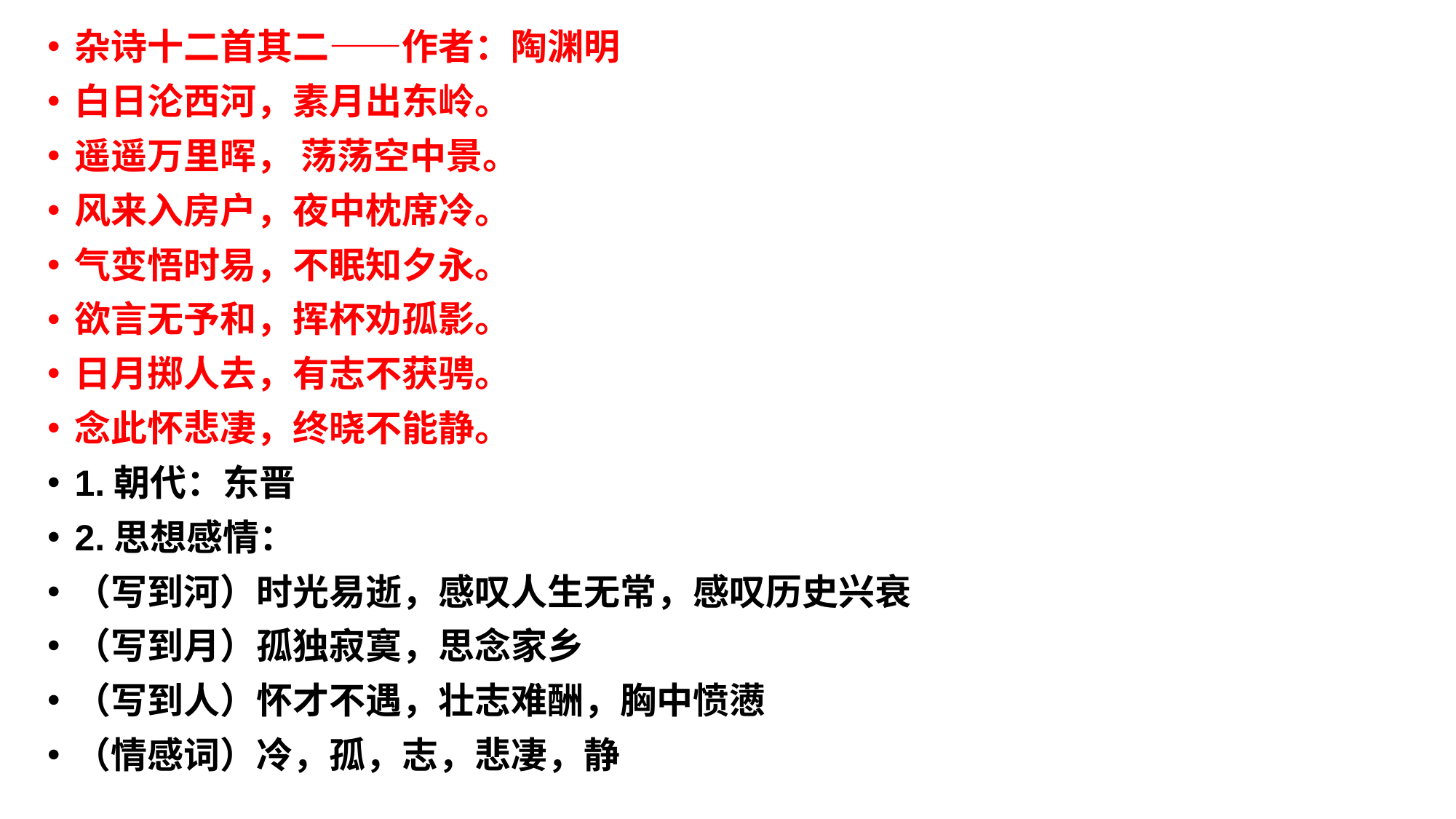

杂诗十二首其二——作者：陶渊明
白日沦西河，素月出东岭。
遥遥万里晖， 荡荡空中景。
风来入房户，夜中枕席冷。
气变悟时易，不眠知夕永。
欲言无予和，挥杯劝孤影。
日月掷人去，有志不获骋。
念此怀悲凄，终晓不能静。
1.朝代：东晋
2.思想感情：
（写到河）时光易逝，感叹人生无常，感叹历史兴衰
（写到月）孤独寂寞，思念家乡
（写到人）怀才不遇，壮志难酬，胸中愤懑
（情感词）冷，孤，志，悲凄，静